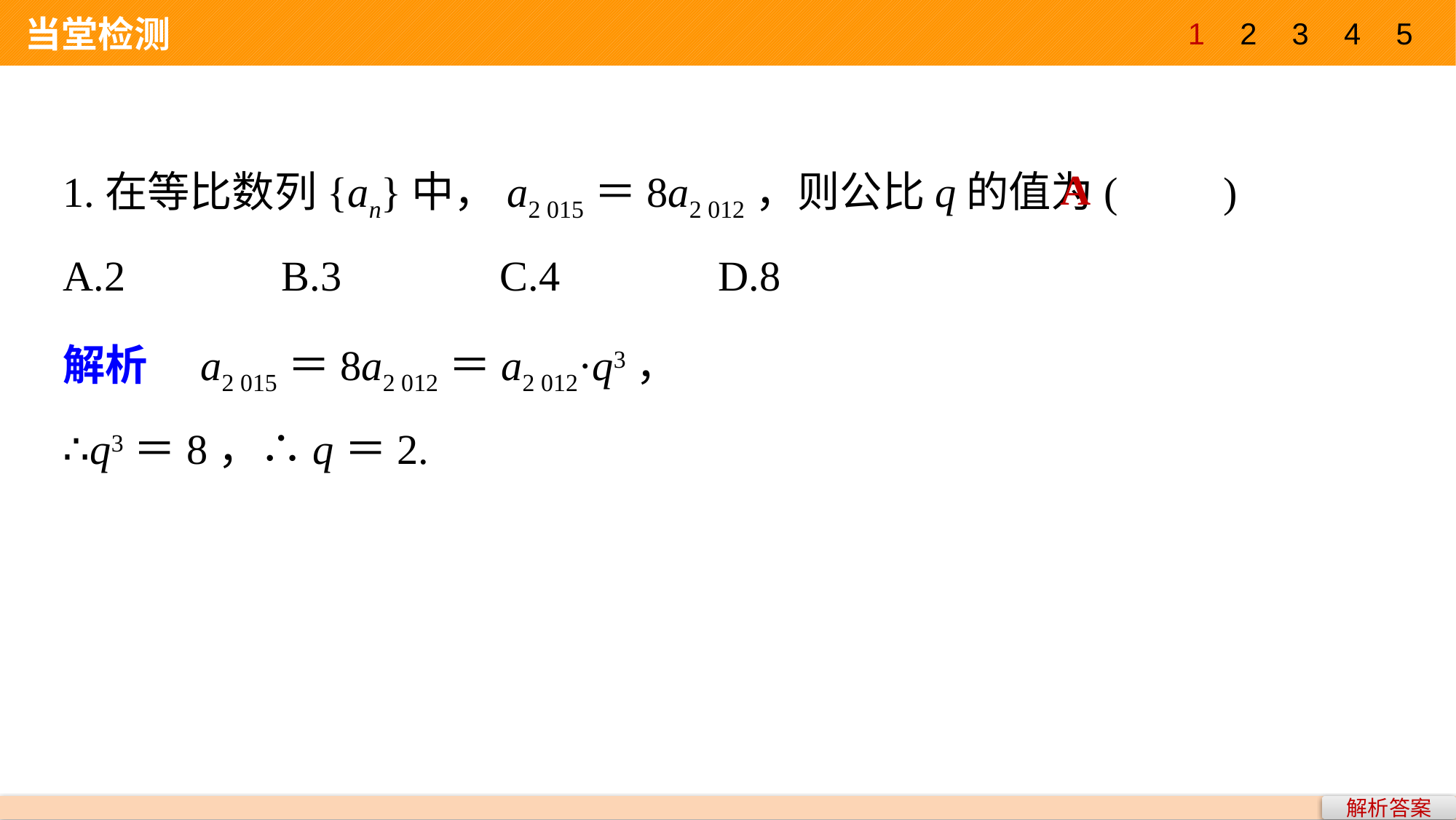

1
2
3
4
5
  当堂检测
1.在等比数列{an}中，a2 015＝8a2 012，则公比q的值为(　　)
A.2  		B.3		C.4  		D.8
A
解析　a2 015＝8a2 012＝a2 012·q3，
∴q3＝8，∴q＝2.
解析答案